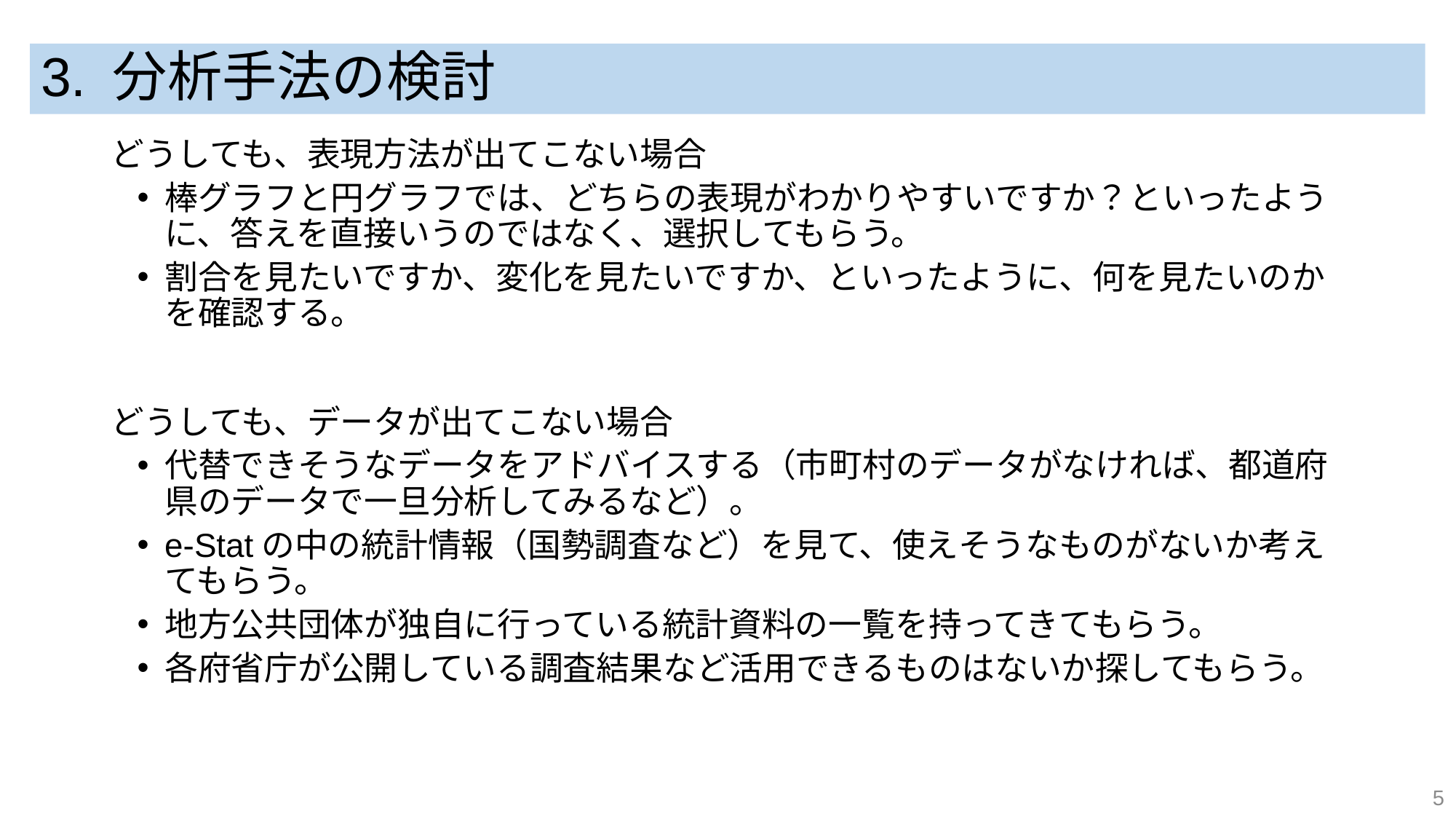

# 3. 分析手法の検討
どうしても、表現方法が出てこない場合
棒グラフと円グラフでは、どちらの表現がわかりやすいですか？といったように、答えを直接いうのではなく、選択してもらう。
割合を見たいですか、変化を見たいですか、といったように、何を見たいのかを確認する。

どうしても、データが出てこない場合
代替できそうなデータをアドバイスする（市町村のデータがなければ、都道府県のデータで一旦分析してみるなど）。
e-Statの中の統計情報（国勢調査など）を見て、使えそうなものがないか考えてもらう。
地方公共団体が独自に行っている統計資料の一覧を持ってきてもらう。
各府省庁が公開している調査結果など活用できるものはないか探してもらう。
5